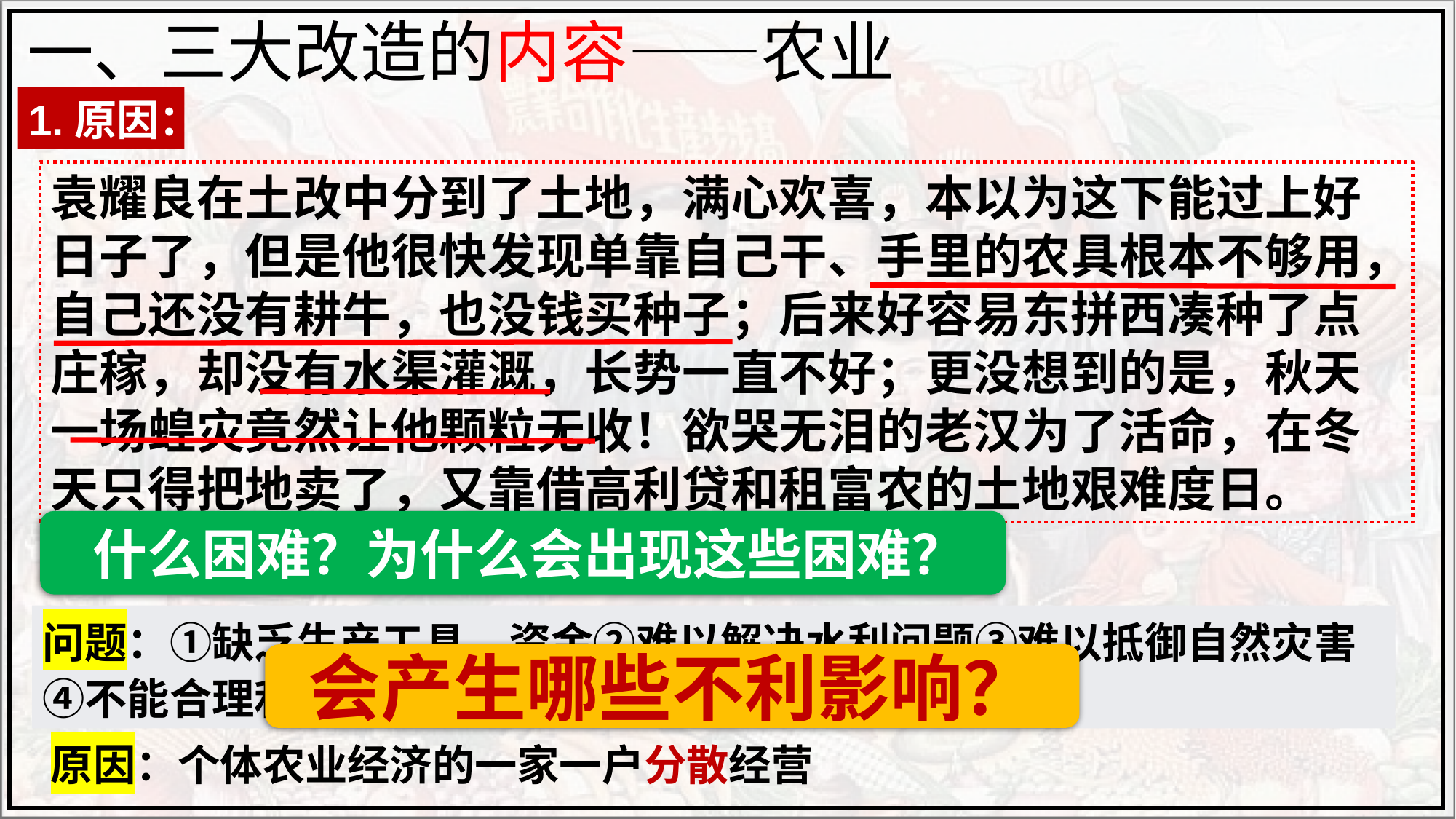

# 一、三大改造的内容——农业
1.原因：
袁耀良在土改中分到了土地，满心欢喜，本以为这下能过上好日子了，但是他很快发现单靠自己干、手里的农具根本不够用，自己还没有耕牛，也没钱买种子；后来好容易东拼西凑种了点庄稼，却没有水渠灌溉，长势一直不好；更没想到的是，秋天一场蝗灾竟然让他颗粒无收！欲哭无泪的老汉为了活命，在冬天只得把地卖了，又靠借高利贷和租富农的土地艰难度日。
 什么困难？为什么会出现这些困难？
问题：①缺乏生产工具、资金②难以解决水利问题③难以抵御自然灾害④不能合理利用耕地。
会产生哪些不利影响？
原因：个体农业经济的一家一户分散经营